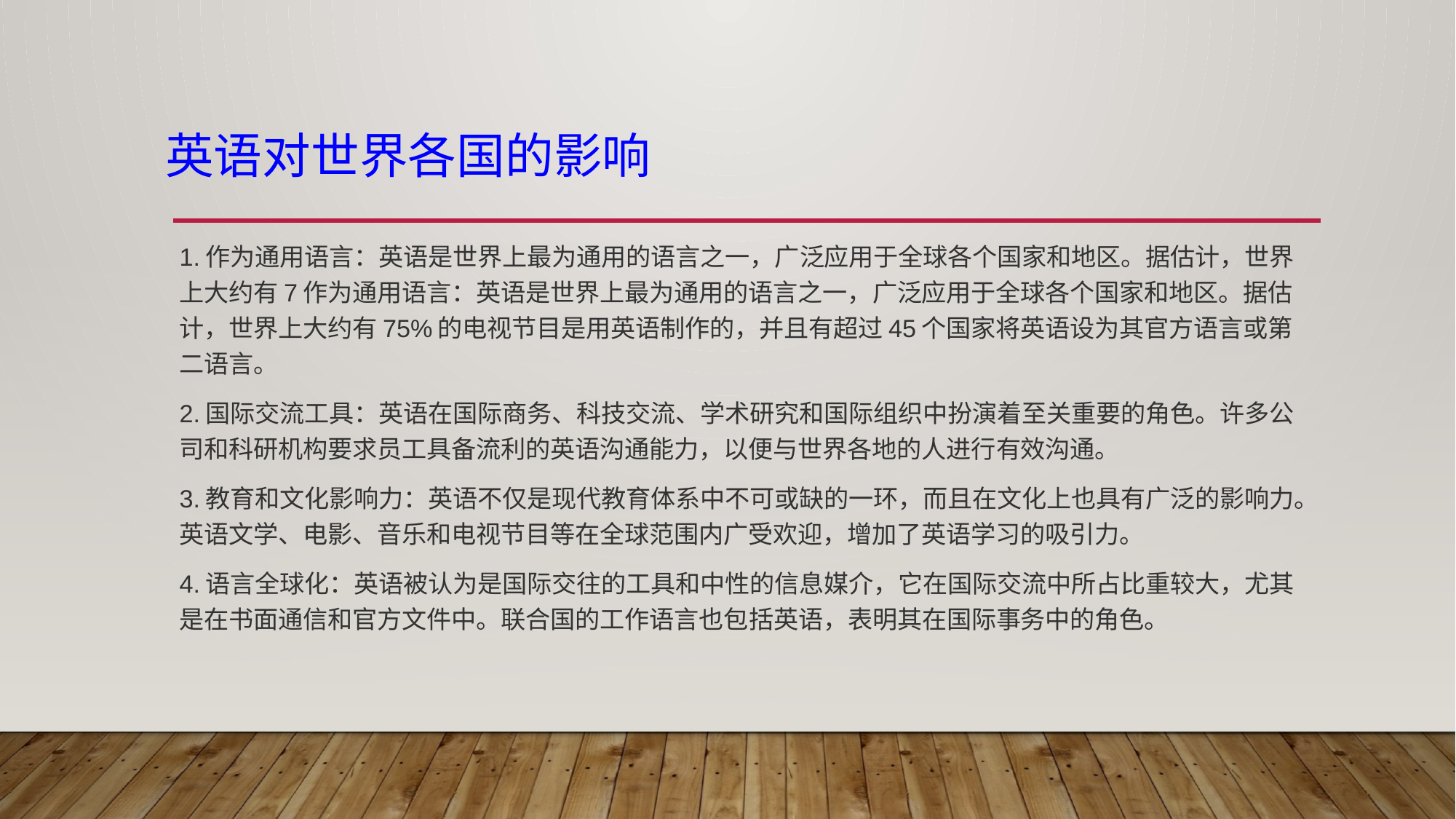

# 英语对世界各国的影响
1.作为通用语言：英语是世界上最为通用的语言之一，广泛应用于全球各个国家和地区。据估计，世界上大约有7作为通用语言：英语是世界上最为通用的语言之一，广泛应用于全球各个国家和地区。据估计，世界上大约有75%的电视节目是用英语制作的，并且有超过45个国家将英语设为其官方语言或第二语言。
2.国际交流工具：英语在国际商务、科技交流、学术研究和国际组织中扮演着至关重要的角色。许多公司和科研机构要求员工具备流利的英语沟通能力，以便与世界各地的人进行有效沟通。
3.教育和文化影响力：英语不仅是现代教育体系中不可或缺的一环，而且在文化上也具有广泛的影响力。英语文学、电影、音乐和电视节目等在全球范围内广受欢迎，增加了英语学习的吸引力。
4.语言全球化：英语被认为是国际交往的工具和中性的信息媒介，它在国际交流中所占比重较大，尤其是在书面通信和官方文件中。联合国的工作语言也包括英语，表明其在国际事务中的角色。